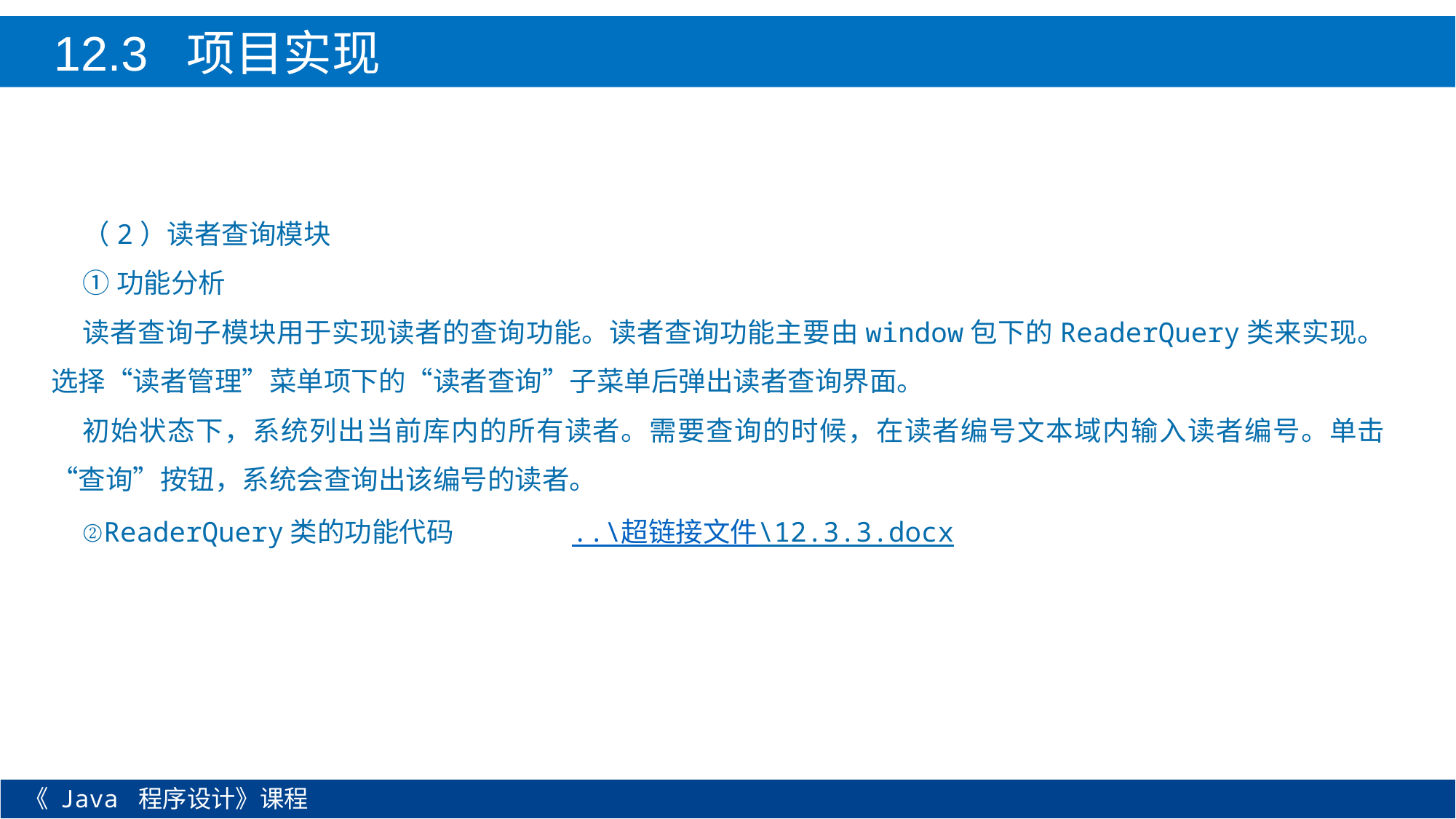

12.3  项目实现
（2）读者查询模块
①功能分析
读者查询子模块用于实现读者的查询功能。读者查询功能主要由window包下的ReaderQuery类来实现。选择“读者管理”菜单项下的“读者查询”子菜单后弹出读者查询界面。
初始状态下，系统列出当前库内的所有读者。需要查询的时候，在读者编号文本域内输入读者编号。单击“查询”按钮，系统会查询出该编号的读者。
②ReaderQuery类的功能代码                  ..\超链接文件\12.3.3.docx
《 Java 程序设计》课程